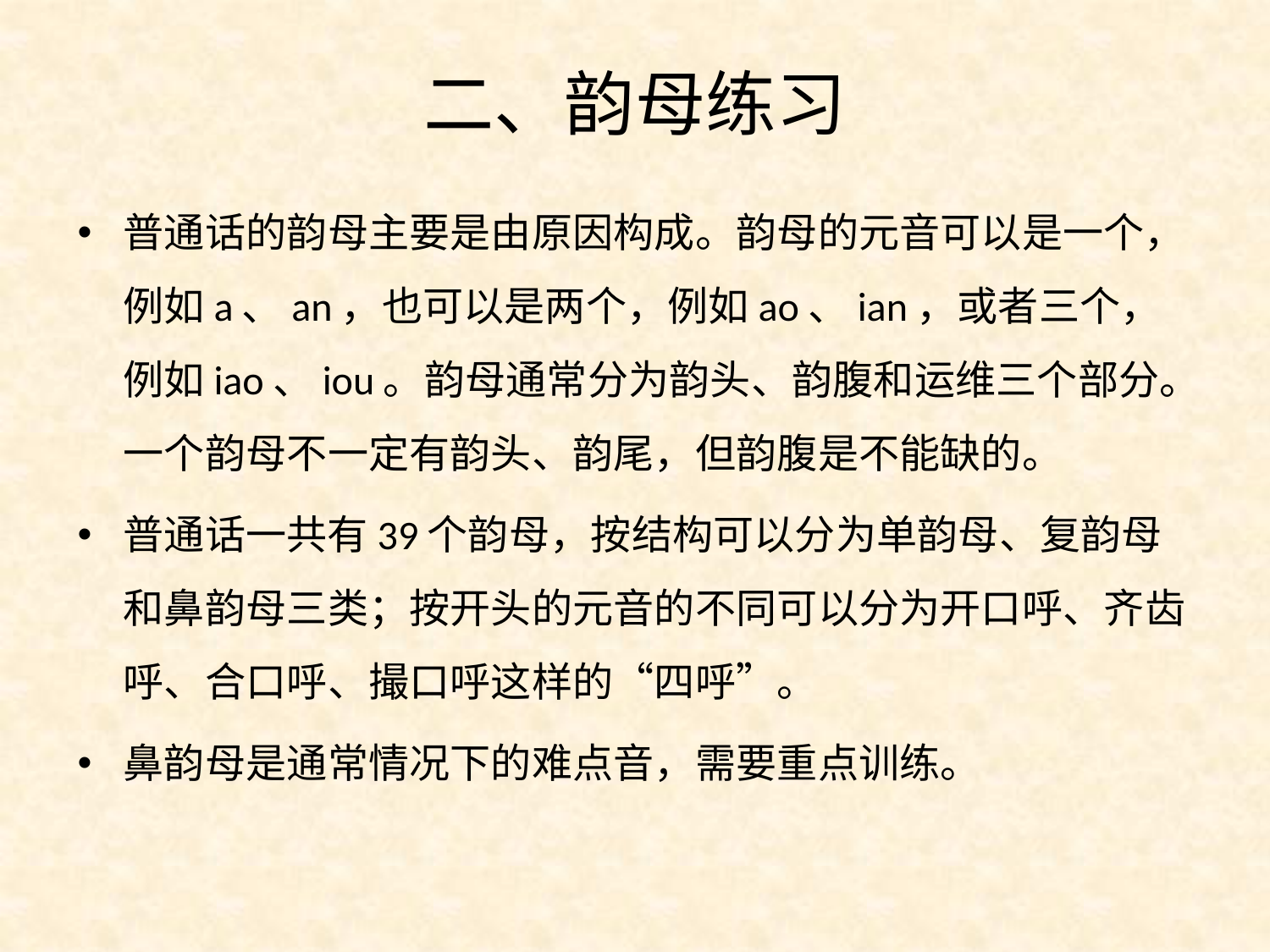

# 二、韵母练习
普通话的韵母主要是由原因构成。韵母的元音可以是一个，例如a、an，也可以是两个，例如ao、ian，或者三个，例如iao、iou。韵母通常分为韵头、韵腹和运维三个部分。一个韵母不一定有韵头、韵尾，但韵腹是不能缺的。
普通话一共有39个韵母，按结构可以分为单韵母、复韵母和鼻韵母三类；按开头的元音的不同可以分为开口呼、齐齿呼、合口呼、撮口呼这样的“四呼”。
鼻韵母是通常情况下的难点音，需要重点训练。